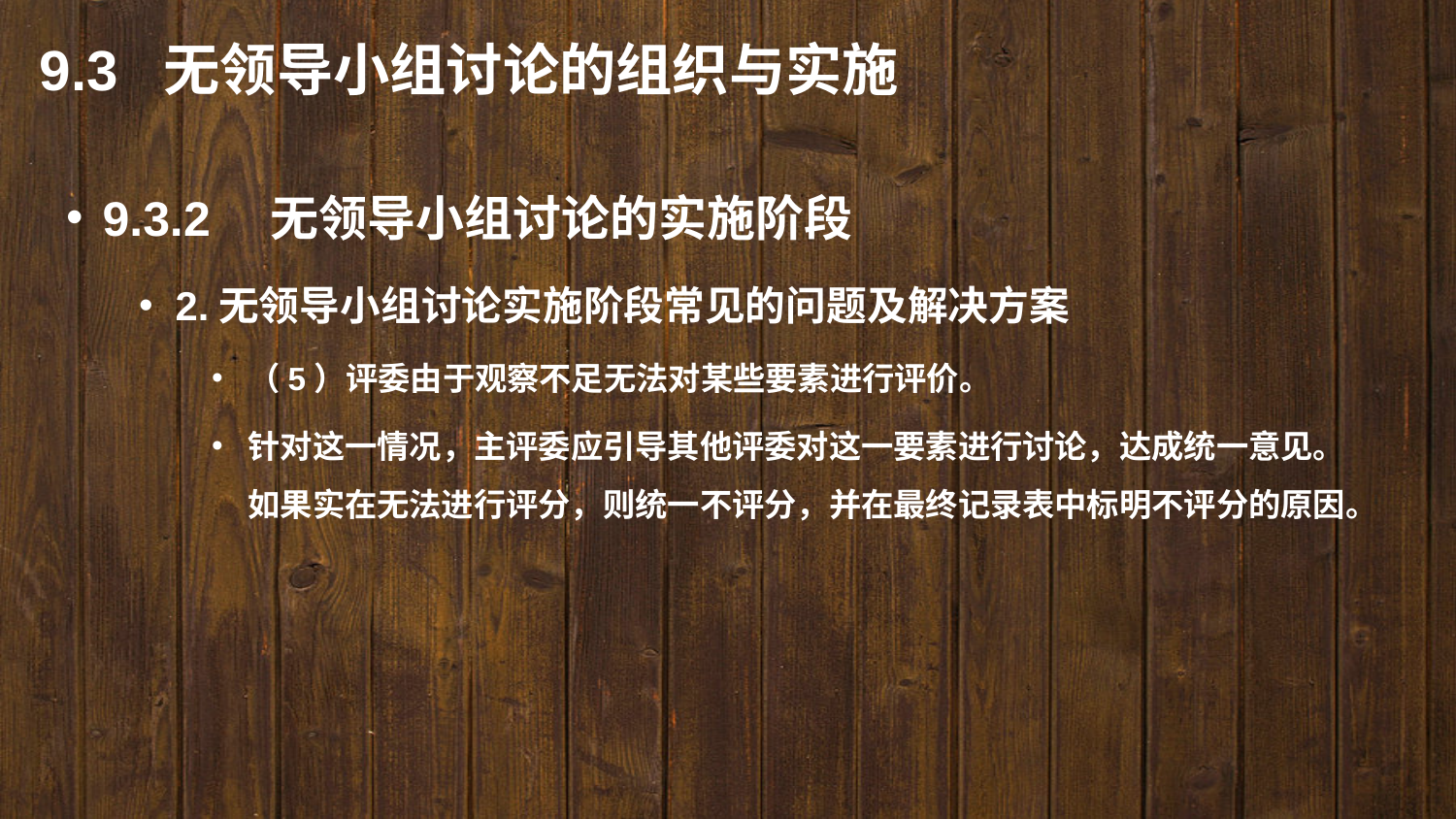

9.3  无领导小组讨论的组织与实施
9.3.2　无领导小组讨论的实施阶段
2.无领导小组讨论实施阶段常见的问题及解决方案
（5）评委由于观察不足无法对某些要素进行评价。
针对这一情况，主评委应引导其他评委对这一要素进行讨论，达成统一意见。如果实在无法进行评分，则统一不评分，并在最终记录表中标明不评分的原因。